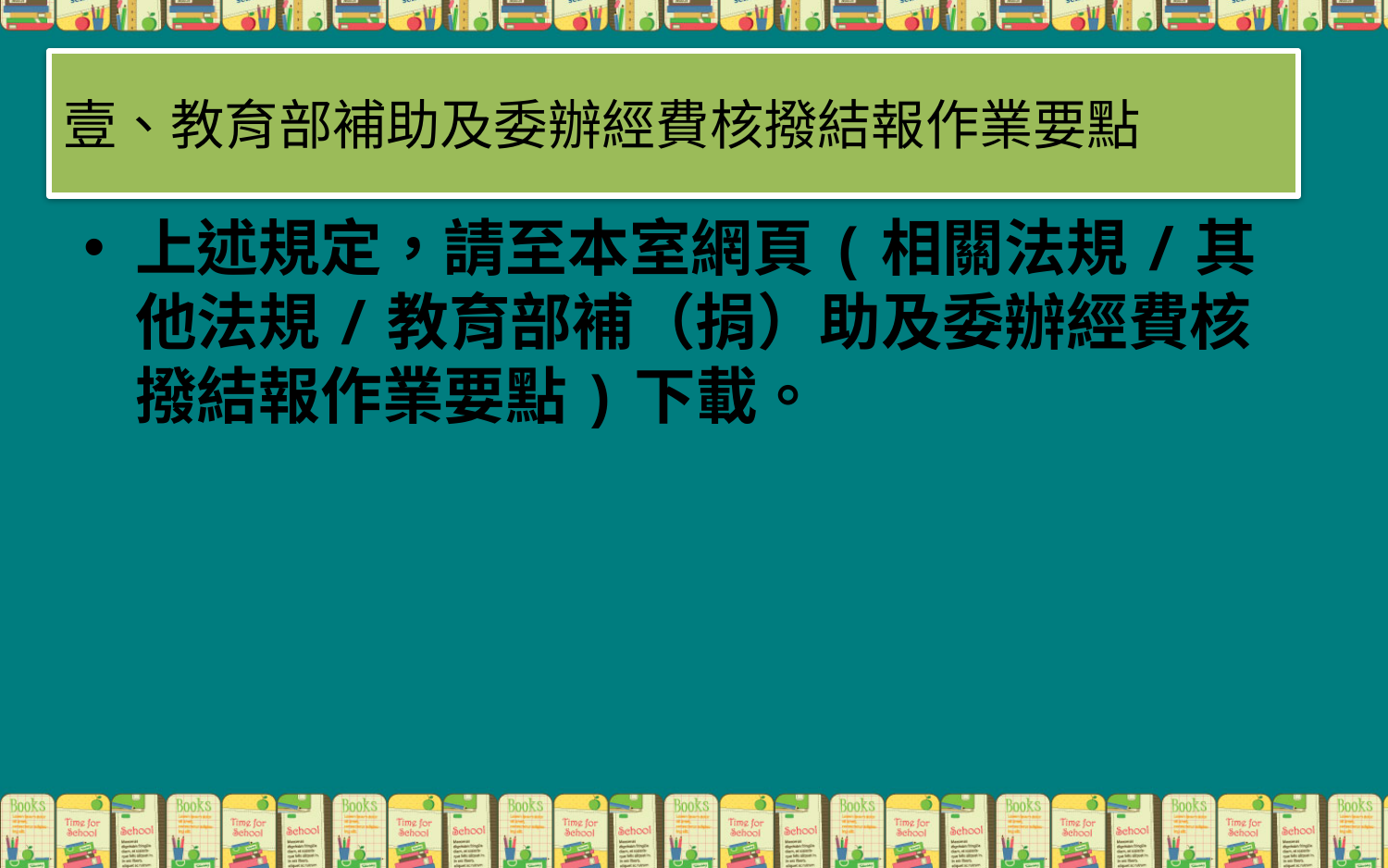

# 壹、教育部補助及委辦經費核撥結報作業要點
上述規定，請至本室網頁(相關法規/其他法規/教育部補（捐）助及委辦經費核撥結報作業要點)下載。